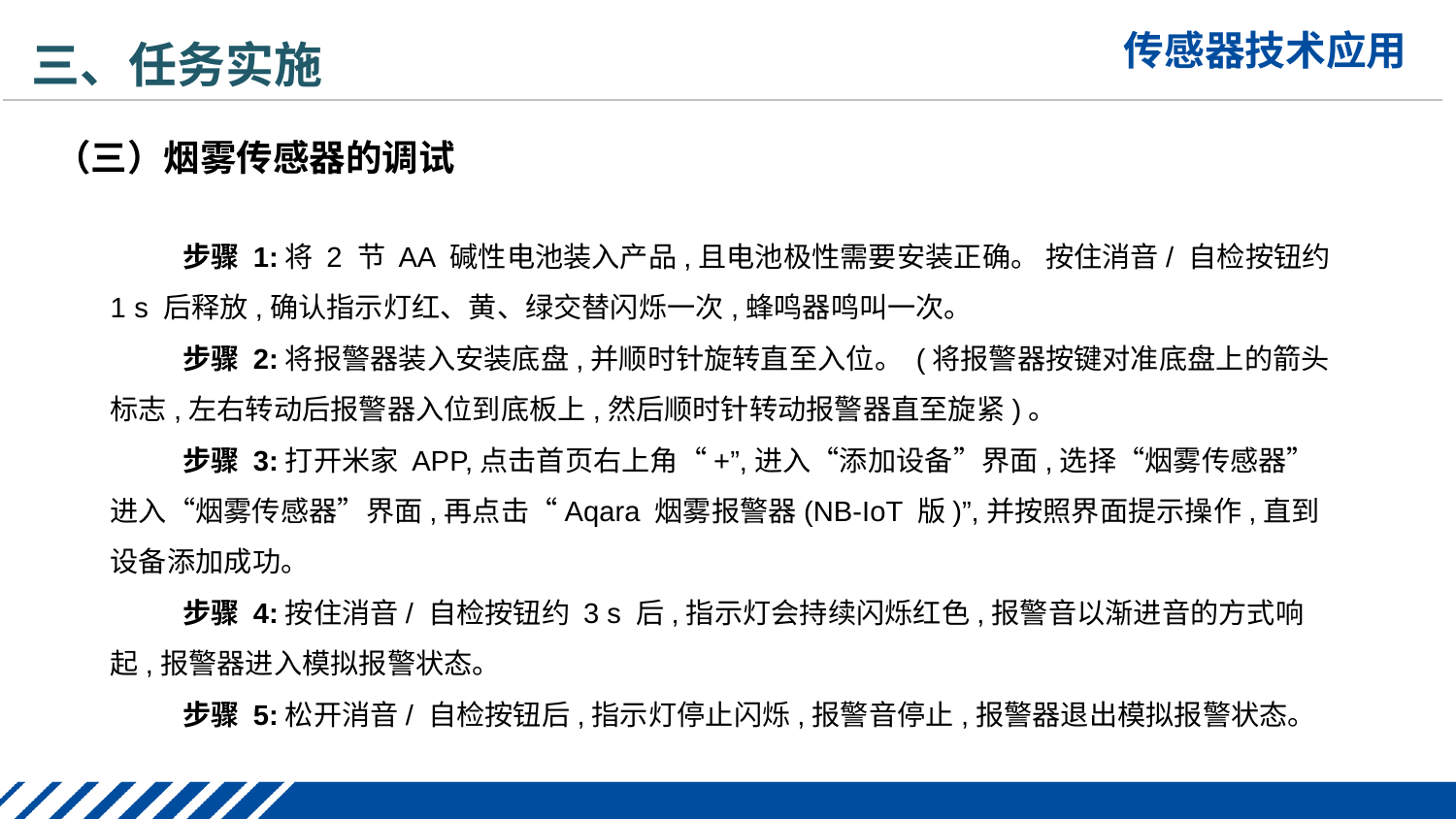

三、任务实施
（三）烟雾传感器的调试
步骤 1:将 2 节 AA 碱性电池装入产品,且电池极性需要安装正确。 按住消音/ 自检按钮约 1 s 后释放,确认指示灯红、黄、绿交替闪烁一次,蜂鸣器鸣叫一次。
步骤 2:将报警器装入安装底盘,并顺时针旋转直至入位。 (将报警器按键对准底盘上的箭头标志,左右转动后报警器入位到底板上,然后顺时针转动报警器直至旋紧)。
步骤 3:打开米家 APP,点击首页右上角“+”,进入“添加设备”界面,选择“烟雾传感器”进入“烟雾传感器”界面,再点击“Aqara 烟雾报警器(NB-IoT 版)”,并按照界面提示操作,直到设备添加成功。
步骤 4:按住消音/ 自检按钮约 3 s 后,指示灯会持续闪烁红色,报警音以渐进音的方式响起,报警器进入模拟报警状态。
步骤 5:松开消音/ 自检按钮后,指示灯停止闪烁,报警音停止,报警器退出模拟报警状态。